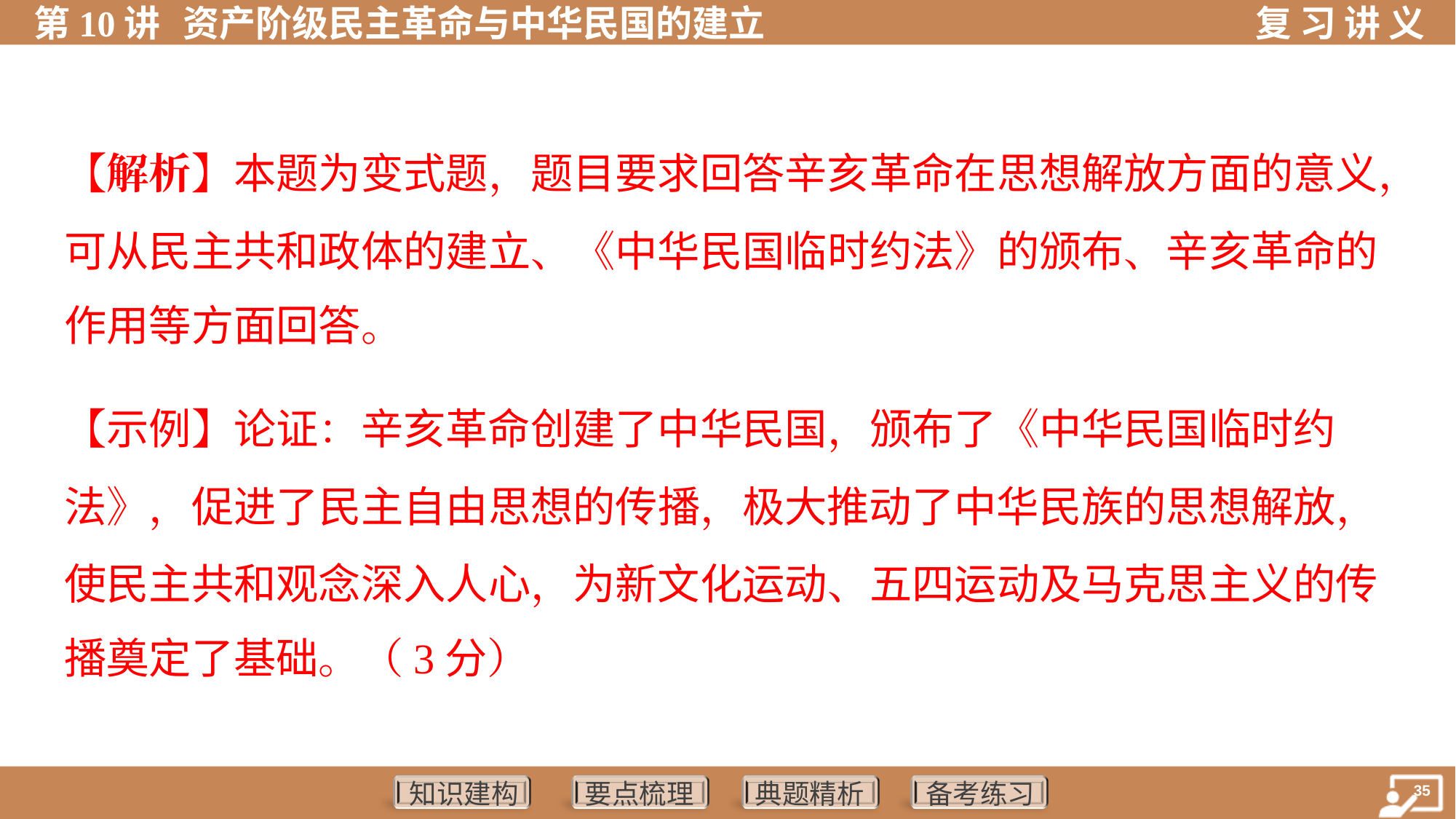

【解析】本题为变式题，题目要求回答辛亥革命在思想解放方面的意义，
可从民主共和政体的建立、《中华民国临时约法》的颁布、辛亥革命的
作用等方面回答。
【示例】论证：辛亥革命创建了中华民国，颁布了《中华民国临时约
法》，促进了民主自由思想的传播，极大推动了中华民族的思想解放，
使民主共和观念深入人心，为新文化运动、五四运动及马克思主义的传
播奠定了基础。（3分）